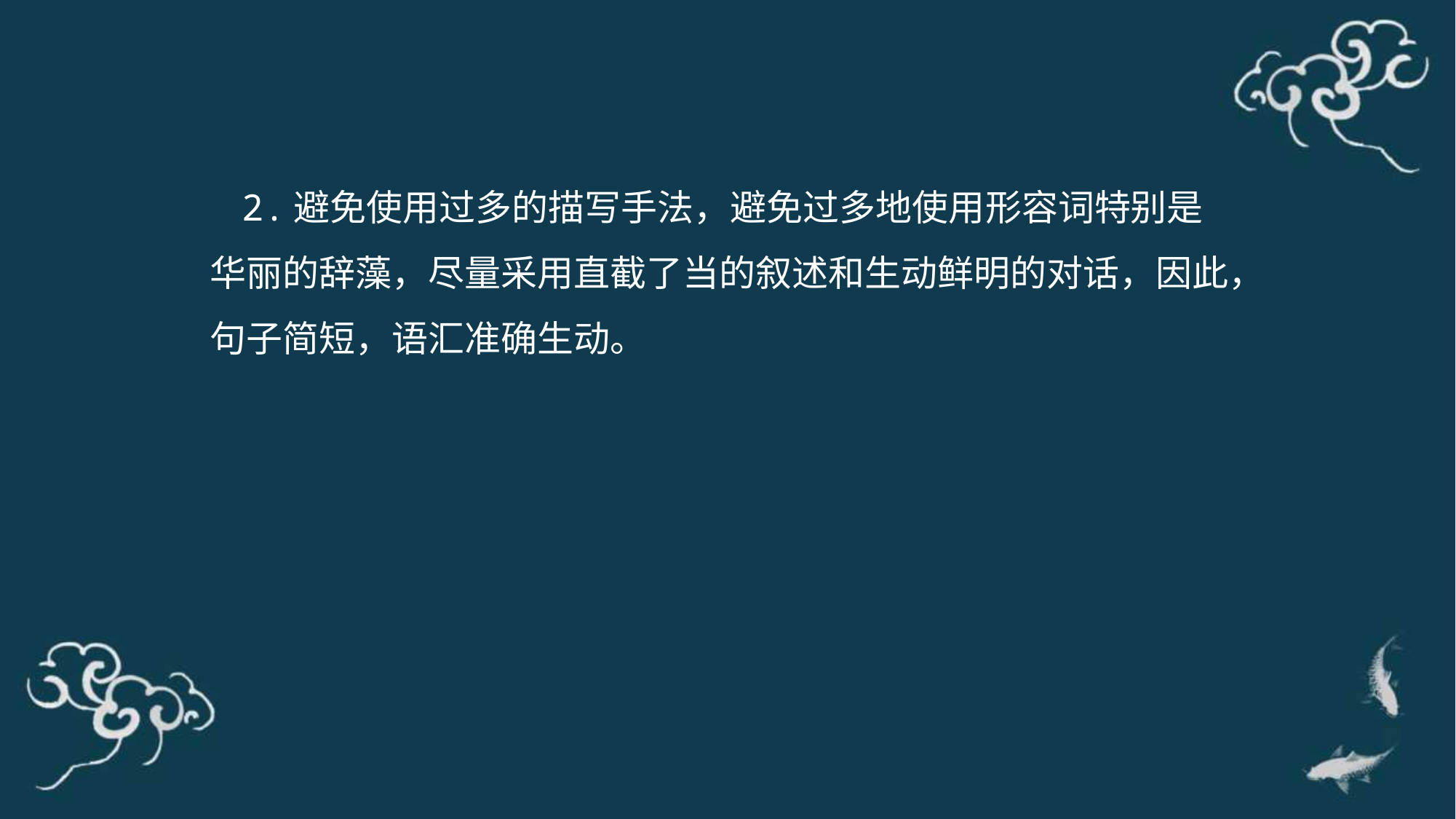

2.避免使用过多的描写手法，避免过多地使用形容词特别是华丽的辞藻，尽量采用直截了当的叙述和生动鲜明的对话，因此，句子简短，语汇准确生动。